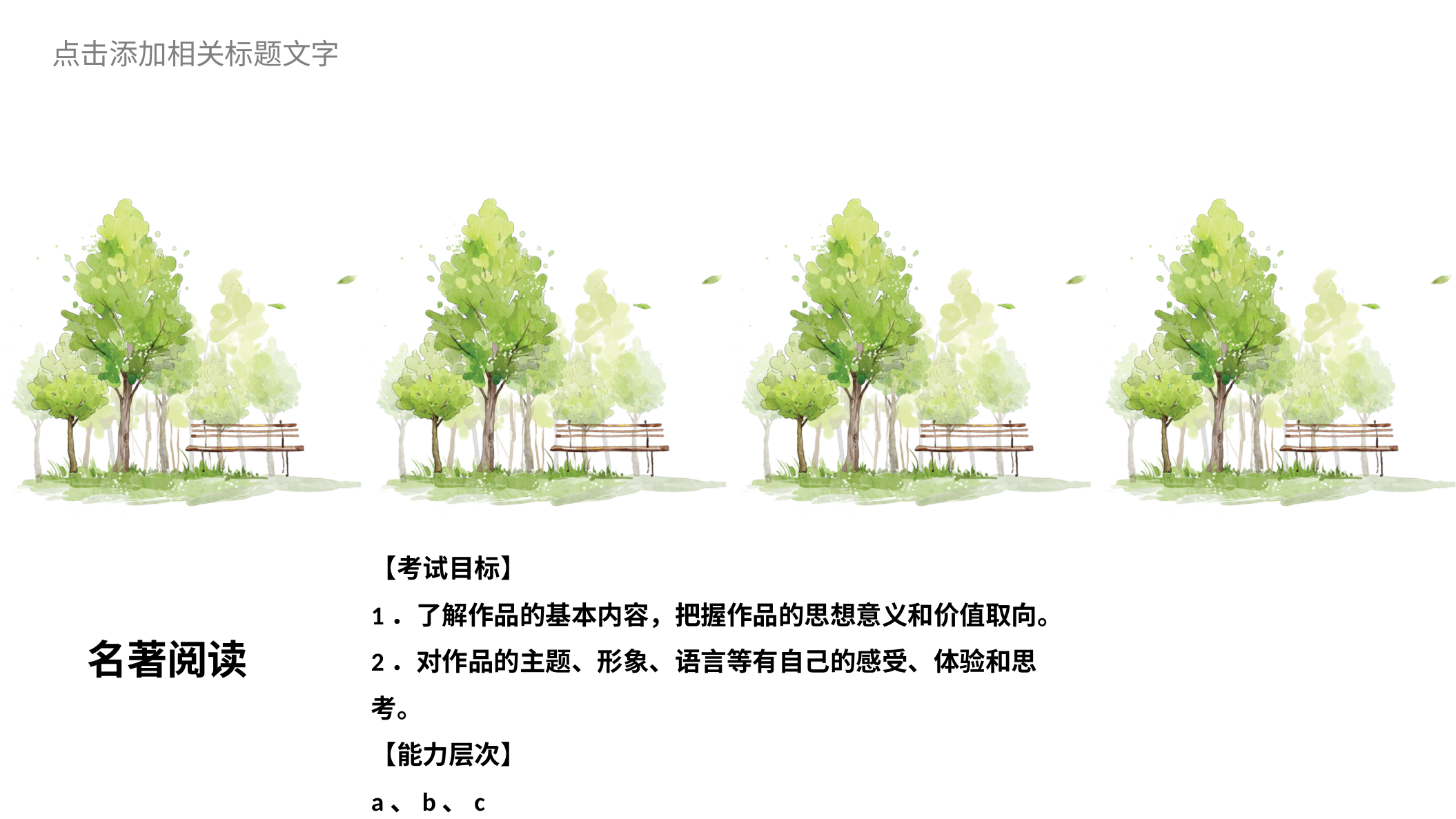

【考试目标】
1．了解作品的基本内容，把握作品的思想意义和价值取向。
2．对作品的主题、形象、语言等有自己的感受、体验和思考。
【能力层次】
a、b、c

名著阅读